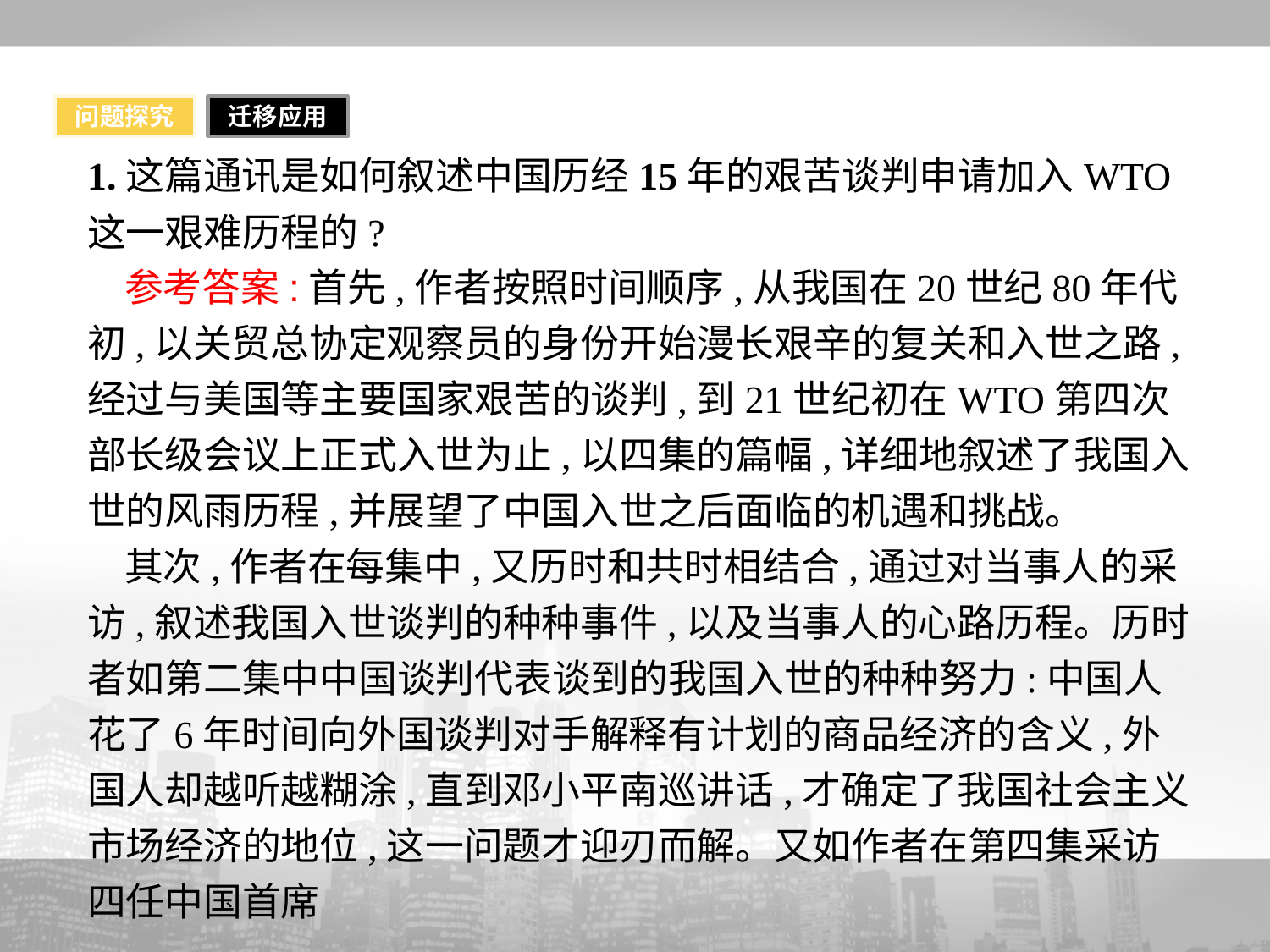

问题探究
迁移应用
1.这篇通讯是如何叙述中国历经15年的艰苦谈判申请加入WTO这一艰难历程的?
参考答案:首先,作者按照时间顺序,从我国在20世纪80年代初,以关贸总协定观察员的身份开始漫长艰辛的复关和入世之路,经过与美国等主要国家艰苦的谈判,到21世纪初在WTO第四次部长级会议上正式入世为止,以四集的篇幅,详细地叙述了我国入世的风雨历程,并展望了中国入世之后面临的机遇和挑战。
其次,作者在每集中,又历时和共时相结合,通过对当事人的采访,叙述我国入世谈判的种种事件,以及当事人的心路历程。历时者如第二集中中国谈判代表谈到的我国入世的种种努力:中国人花了6年时间向外国谈判对手解释有计划的商品经济的含义,外国人却越听越糊涂,直到邓小平南巡讲话,才确定了我国社会主义市场经济的地位,这一问题才迎刃而解。又如作者在第四集采访四任中国首席